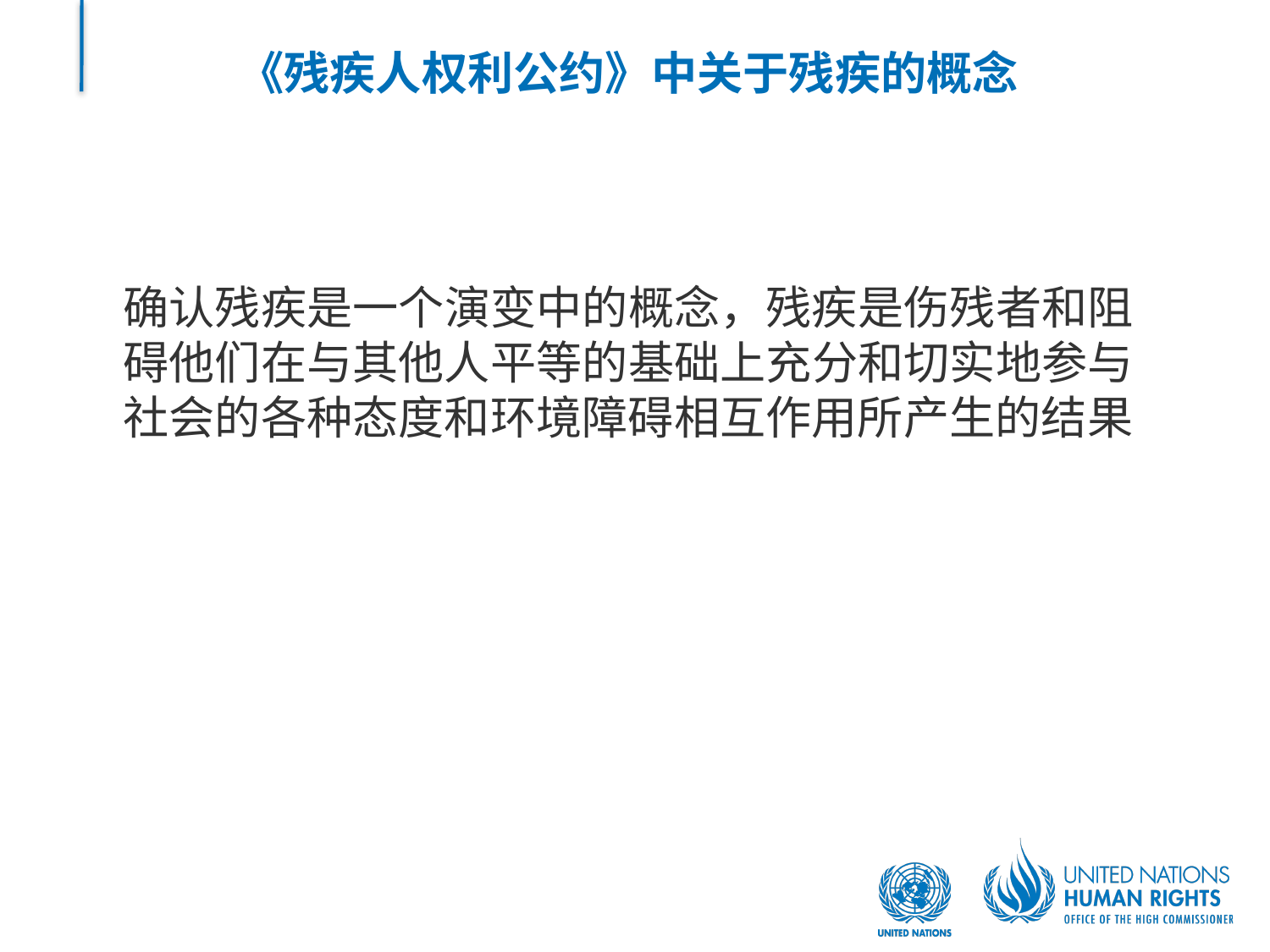

# 《残疾人权利公约》中关于残疾的概念

确认残疾是一个演变中的概念，残疾是伤残者和阻碍他们在与其他人平等的基础上充分和切实地参与社会的各种态度和环境障碍相互作用所产生的结果